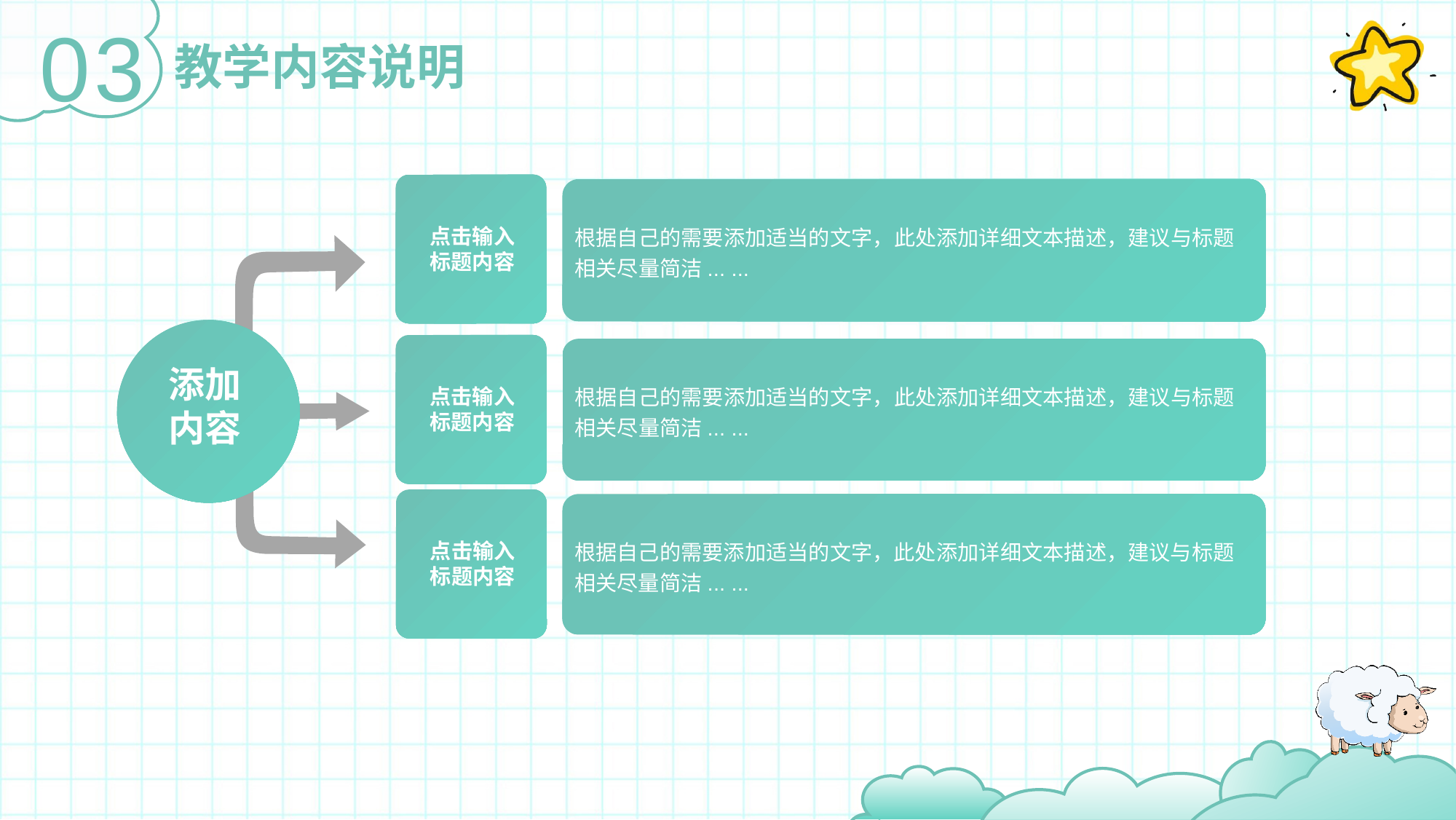

03
教学内容说明

根据自己的需要添加适当的文字，此处添加详细文本描述，建议与标题相关尽量简洁... ...
点击输入标题内容

根据自己的需要添加适当的文字，此处添加详细文本描述，建议与标题相关尽量简洁... ...

添加
内容

点击输入标题内容

根据自己的需要添加适当的文字，此处添加详细文本描述，建议与标题相关尽量简洁... ...
点击输入标题内容